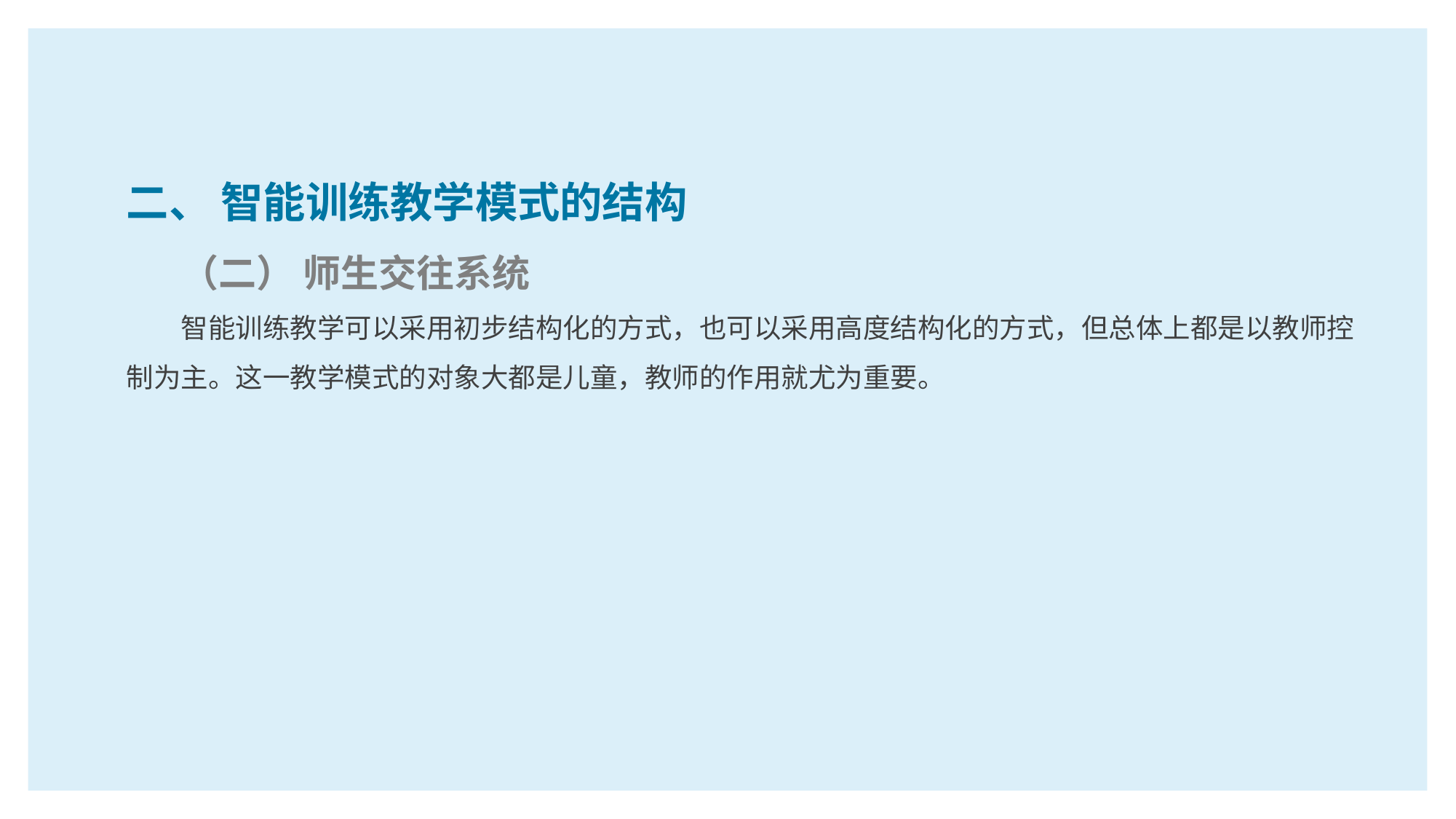

二、 智能训练教学模式的结构
（二） 师生交往系统
智能训练教学可以采用初步结构化的方式，也可以采用高度结构化的方式，但总体上都是以教师控制为主。这一教学模式的对象大都是儿童，教师的作用就尤为重要。